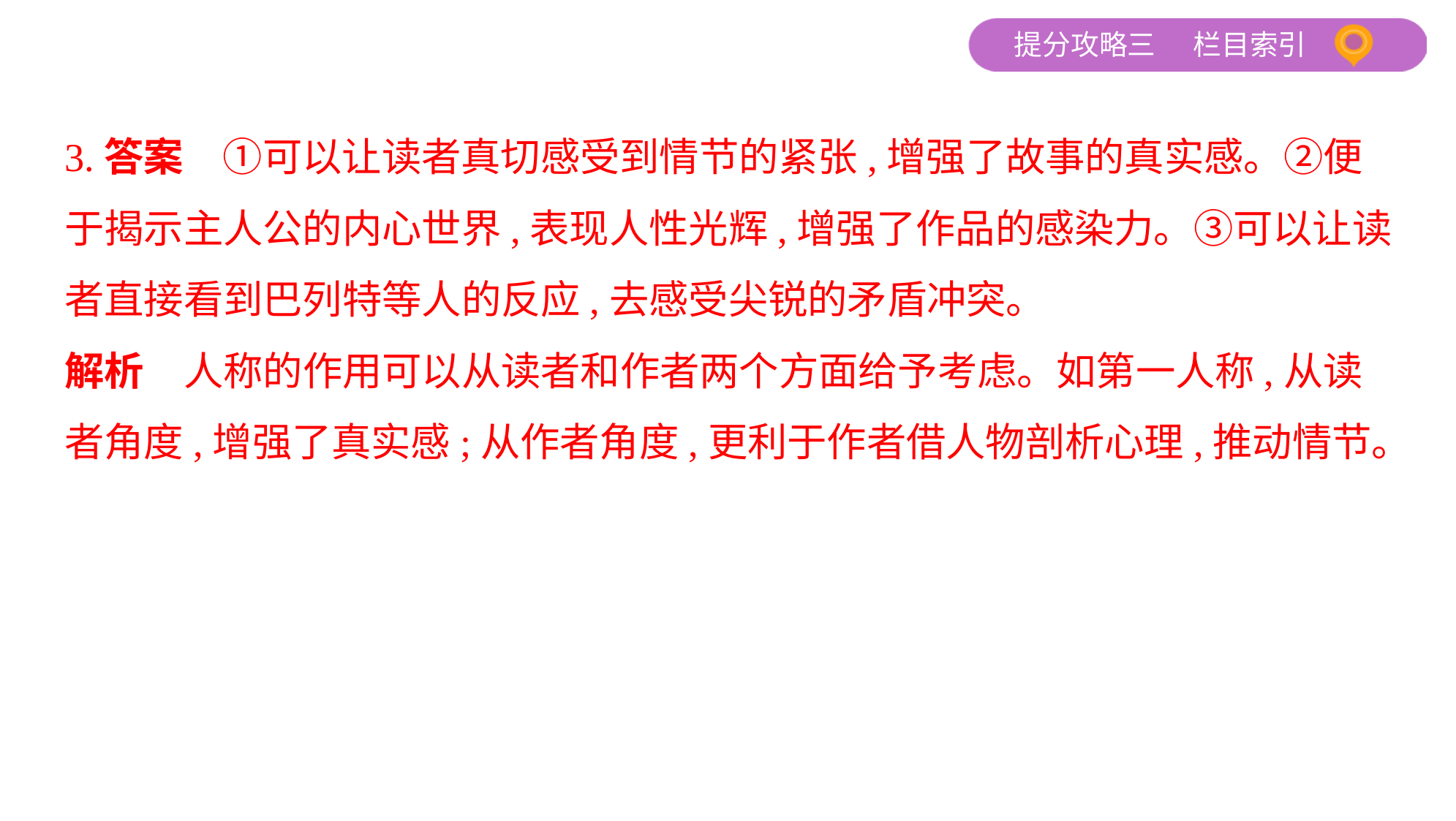

3.答案　①可以让读者真切感受到情节的紧张,增强了故事的真实感。②便
于揭示主人公的内心世界,表现人性光辉,增强了作品的感染力。③可以让读
者直接看到巴列特等人的反应,去感受尖锐的矛盾冲突。
解析　人称的作用可以从读者和作者两个方面给予考虑。如第一人称,从读
者角度,增强了真实感;从作者角度,更利于作者借人物剖析心理,推动情节。